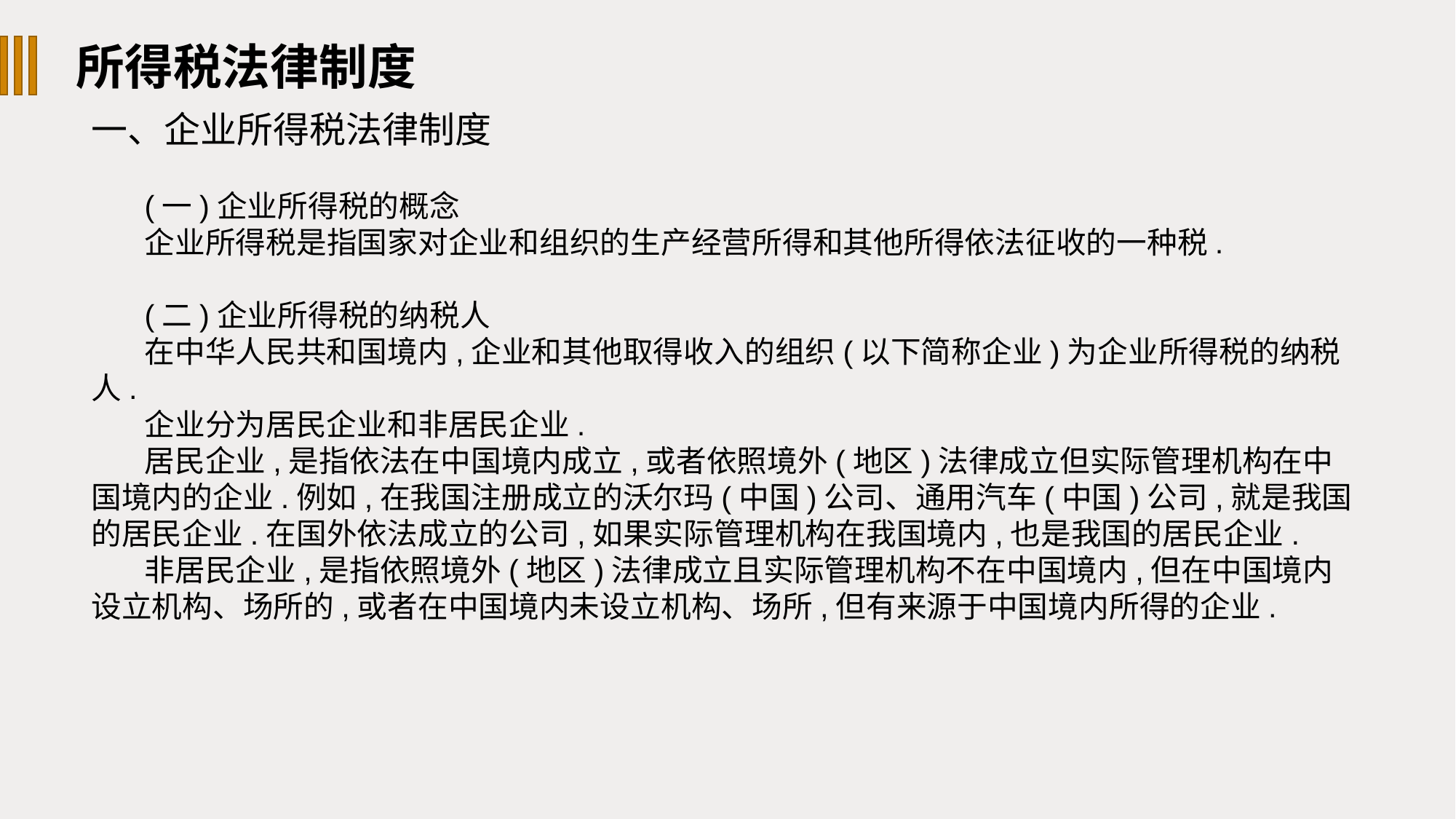

所得税法律制度

一、企业所得税法律制度

(一)企业所得税的概念
企业所得税是指国家对企业和组织的生产经营所得和其他所得依法征收的一种税.

(二)企业所得税的纳税人
在中华人民共和国境内,企业和其他取得收入的组织(以下简称企业)为企业所得税的纳税人.
企业分为居民企业和非居民企业.
居民企业,是指依法在中国境内成立,或者依照境外(地区)法律成立但实际管理机构在中国境内的企业.例如,在我国注册成立的沃尔玛(中国)公司、通用汽车(中国)公司,就是我国的居民企业.在国外依法成立的公司,如果实际管理机构在我国境内,也是我国的居民企业.
非居民企业,是指依照境外(地区)法律成立且实际管理机构不在中国境内,但在中国境内设立机构、场所的,或者在中国境内未设立机构、场所,但有来源于中国境内所得的企业.